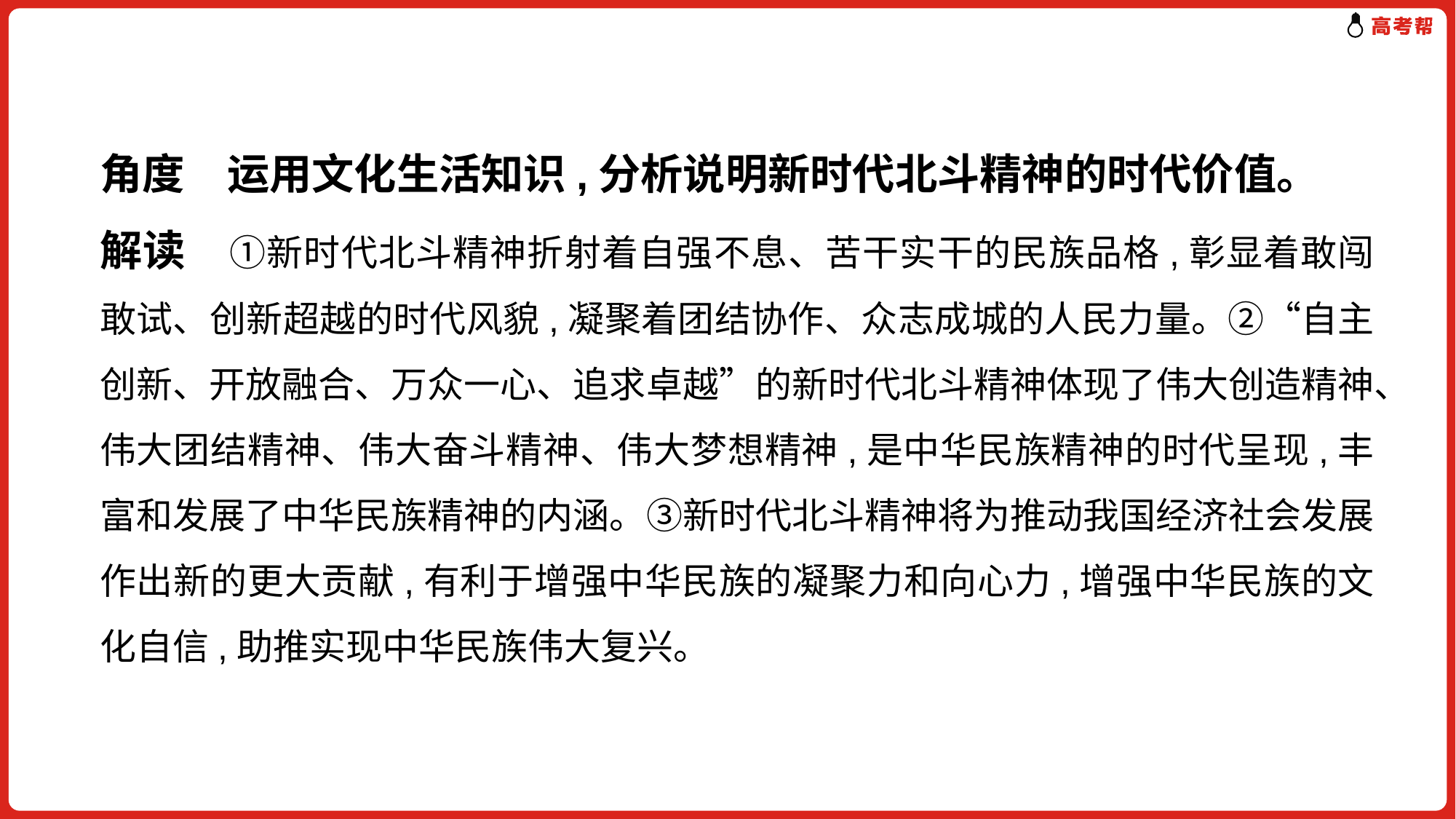

角度　运用文化生活知识,分析说明新时代北斗精神的时代价值。
解读　①新时代北斗精神折射着自强不息、苦干实干的民族品格,彰显着敢闯敢试、创新超越的时代风貌,凝聚着团结协作、众志成城的人民力量。②“自主创新、开放融合、万众一心、追求卓越”的新时代北斗精神体现了伟大创造精神、伟大团结精神、伟大奋斗精神、伟大梦想精神,是中华民族精神的时代呈现,丰富和发展了中华民族精神的内涵。③新时代北斗精神将为推动我国经济社会发展作出新的更大贡献,有利于增强中华民族的凝聚力和向心力,增强中华民族的文化自信,助推实现中华民族伟大复兴。